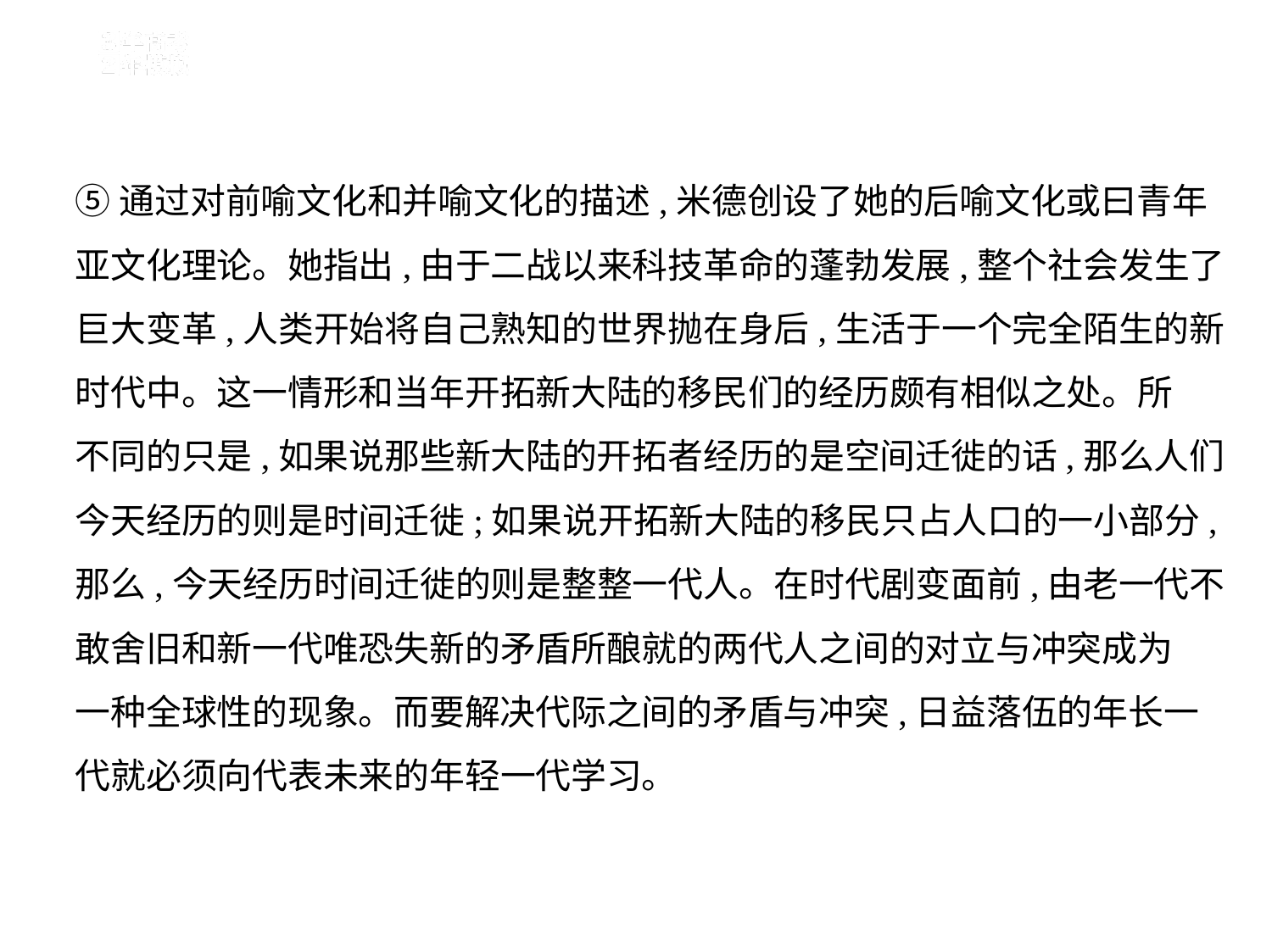

⑤通过对前喻文化和并喻文化的描述,米德创设了她的后喻文化或曰青年
亚文化理论。她指出,由于二战以来科技革命的蓬勃发展,整个社会发生了
巨大变革,人类开始将自己熟知的世界抛在身后,生活于一个完全陌生的新
时代中。这一情形和当年开拓新大陆的移民们的经历颇有相似之处。所
不同的只是,如果说那些新大陆的开拓者经历的是空间迁徙的话,那么人们
今天经历的则是时间迁徙;如果说开拓新大陆的移民只占人口的一小部分,
那么,今天经历时间迁徙的则是整整一代人。在时代剧变面前,由老一代不
敢舍旧和新一代唯恐失新的矛盾所酿就的两代人之间的对立与冲突成为
一种全球性的现象。而要解决代际之间的矛盾与冲突,日益落伍的年长一
代就必须向代表未来的年轻一代学习。